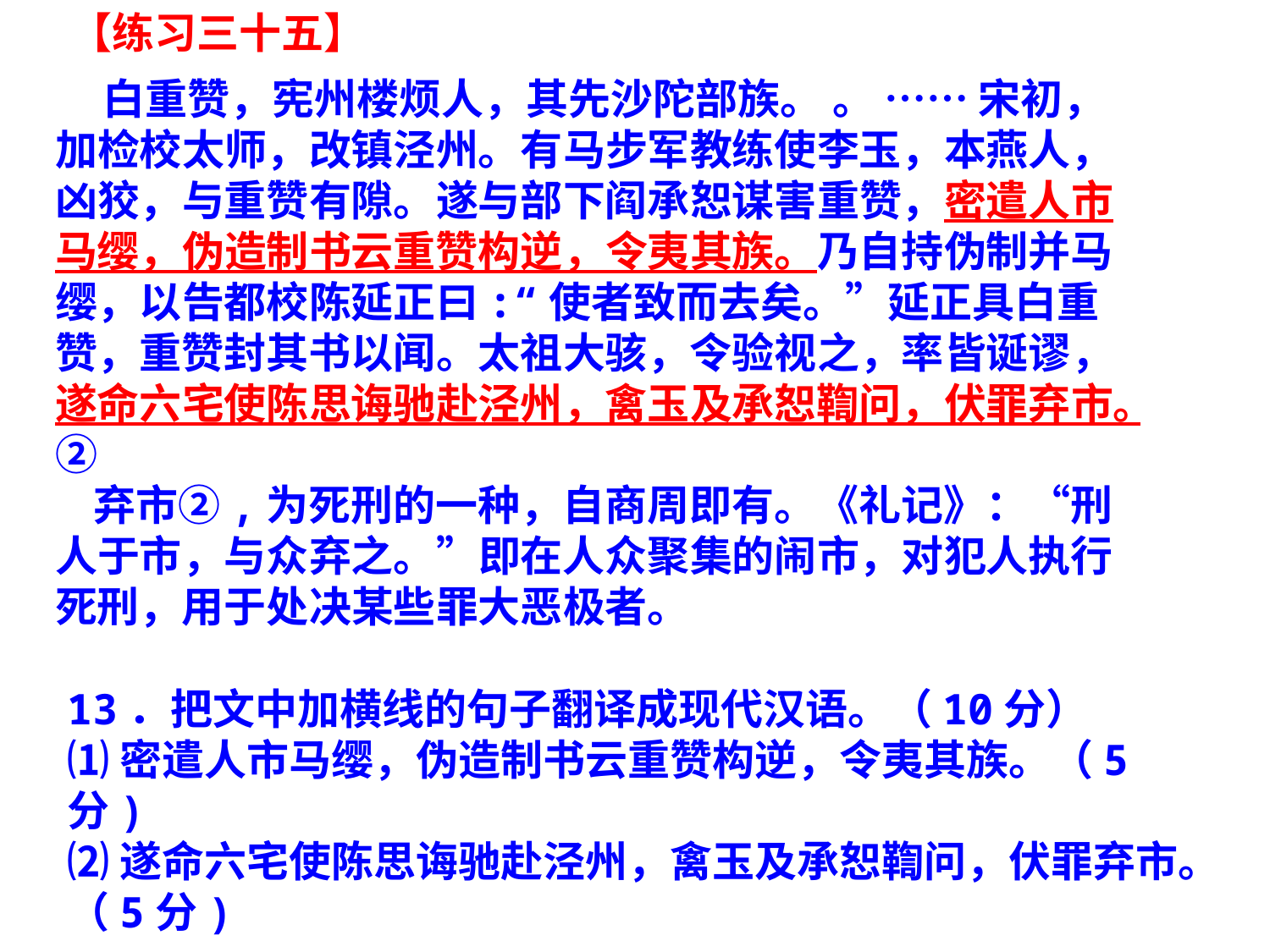

【练习三十五】
    白重赞，宪州楼烦人，其先沙陀部族。 。 …… 宋初，加检校太师，改镇泾州。有马步军教练使李玉，本燕人，凶狡，与重赞有隙。遂与部下阎承恕谋害重赞，密遣人市马缨，伪造制书云重赞构逆，令夷其族。乃自持伪制并马缨，以告都校陈延正曰:“使者致而去矣。”延正具白重赞，重赞封其书以闻。太祖大骇，令验视之，率皆诞谬，遂命六宅使陈思诲驰赴泾州，禽玉及承恕鞫问，伏罪弃市。②
   弃市②,为死刑的一种，自商周即有。《礼记》：“刑人于市，与众弃之。”即在人众聚集的闹市，对犯人执行死刑，用于处决某些罪大恶极者。
13．把文中加横线的句子翻译成现代汉语。（10分）
⑴密遣人市马缨，伪造制书云重赞构逆，令夷其族。（5分)
⑵遂命六宅使陈思诲驰赴泾州，禽玉及承恕鞫问，伏罪弃市。（5分)